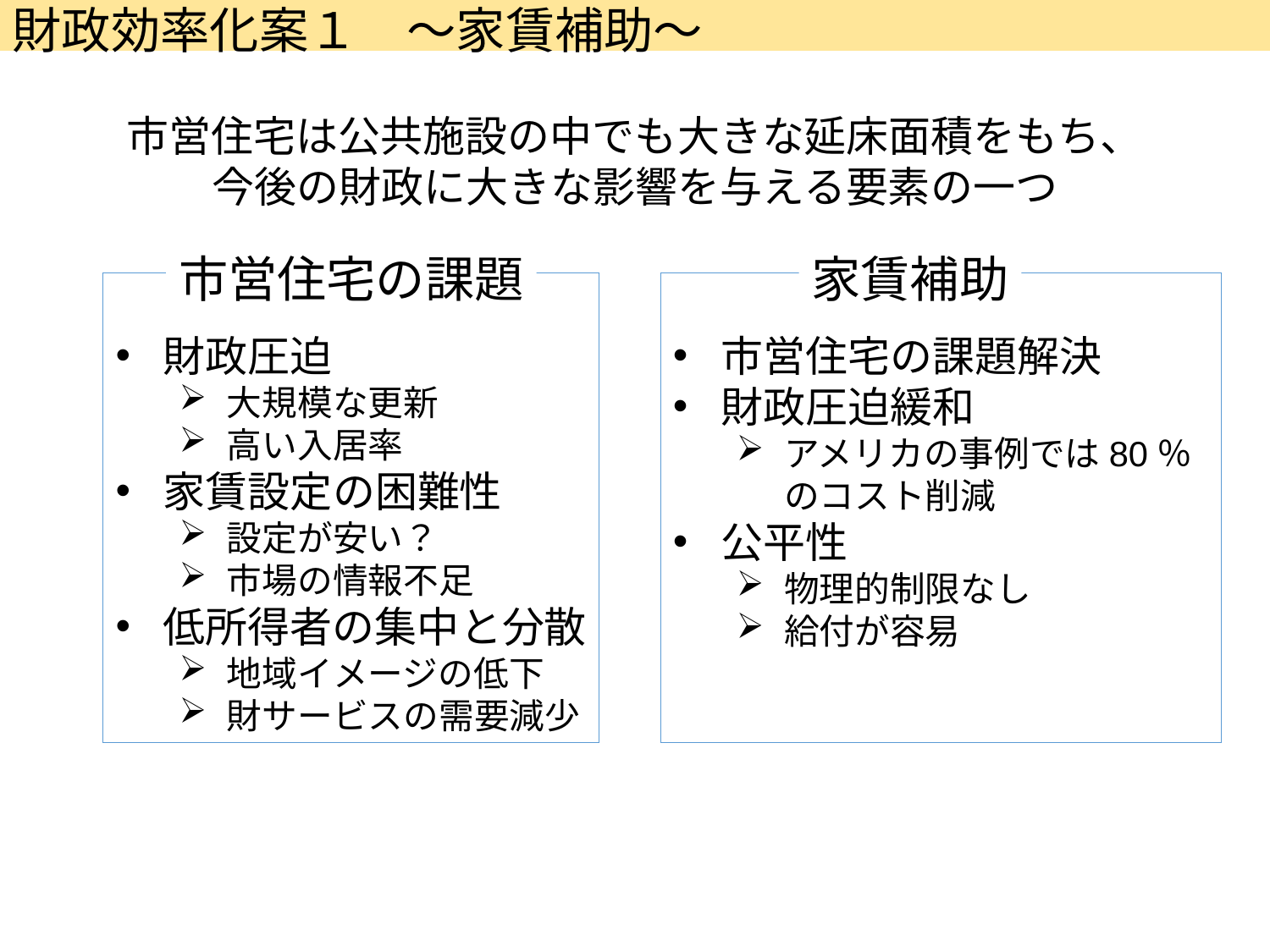

# 財政効率化案１　～家賃補助～
48
市営住宅は公共施設の中でも大きな延床面積をもち、
今後の財政に大きな影響を与える要素の一つ
市営住宅の課題
家賃補助

財政圧迫
大規模な更新
高い入居率
家賃設定の困難性
設定が安い？
市場の情報不足
低所得者の集中と分散
地域イメージの低下
財サービスの需要減少

市営住宅の課題解決
財政圧迫緩和
アメリカの事例では80％のコスト削減
公平性
物理的制限なし
給付が容易